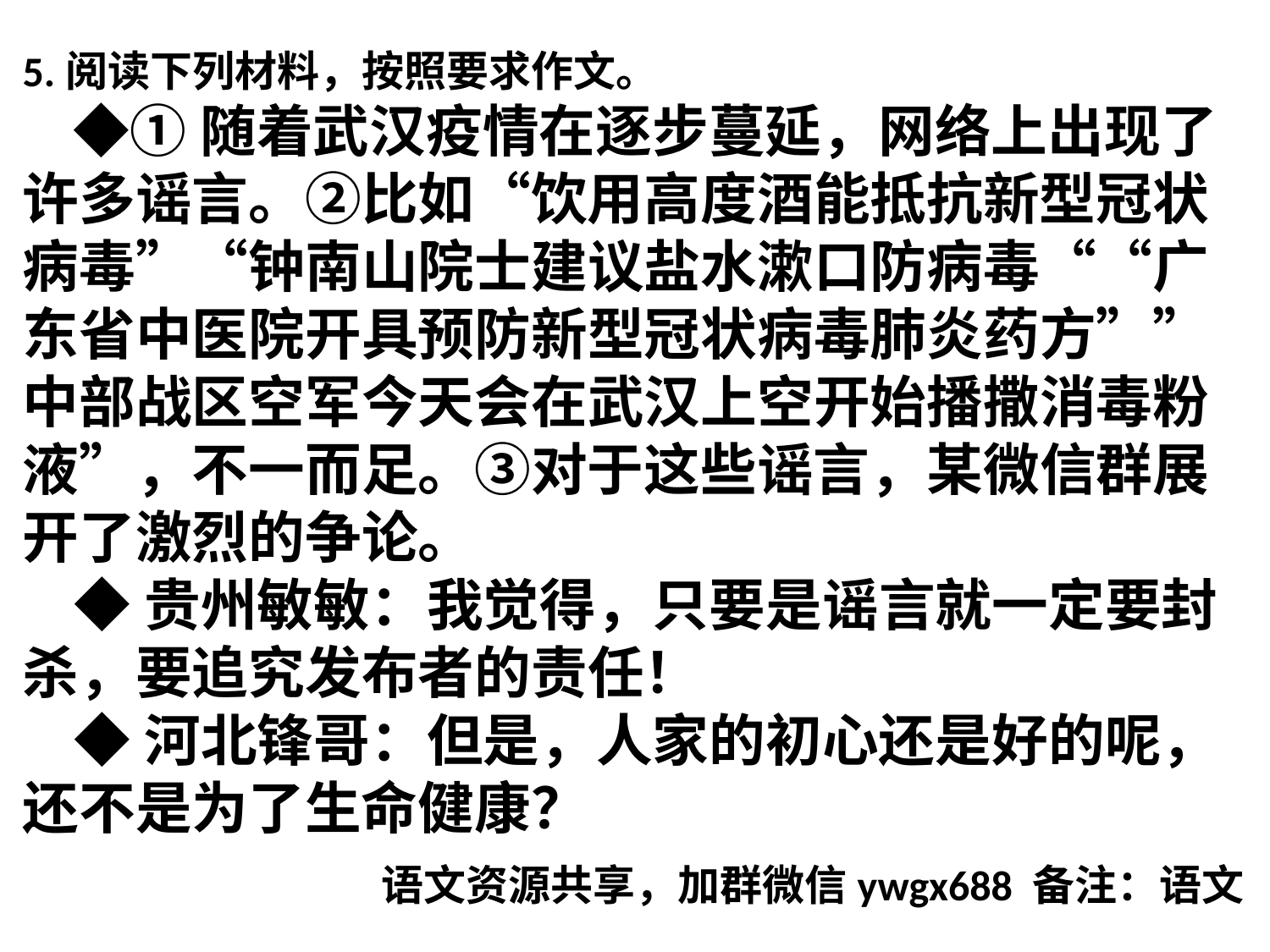

5.阅读下列材料，按照要求作文。
     ◆①随着武汉疫情在逐步蔓延，网络上出现了许多谣言。②比如“饮用高度酒能抵抗新型冠状病毒”“钟南山院士建议盐水漱口防病毒““广东省中医院开具预防新型冠状病毒肺炎药方””中部战区空军今天会在武汉上空开始播撒消毒粉液”，不一而足。③对于这些谣言，某微信群展开了激烈的争论。
    ◆贵州敏敏：我觉得，只要是谣言就一定要封杀，要追究发布者的责任！
    ◆河北锋哥：但是，人家的初心还是好的呢，还不是为了生命健康？

语文资源共享，加群微信ywgx688 备注：语文